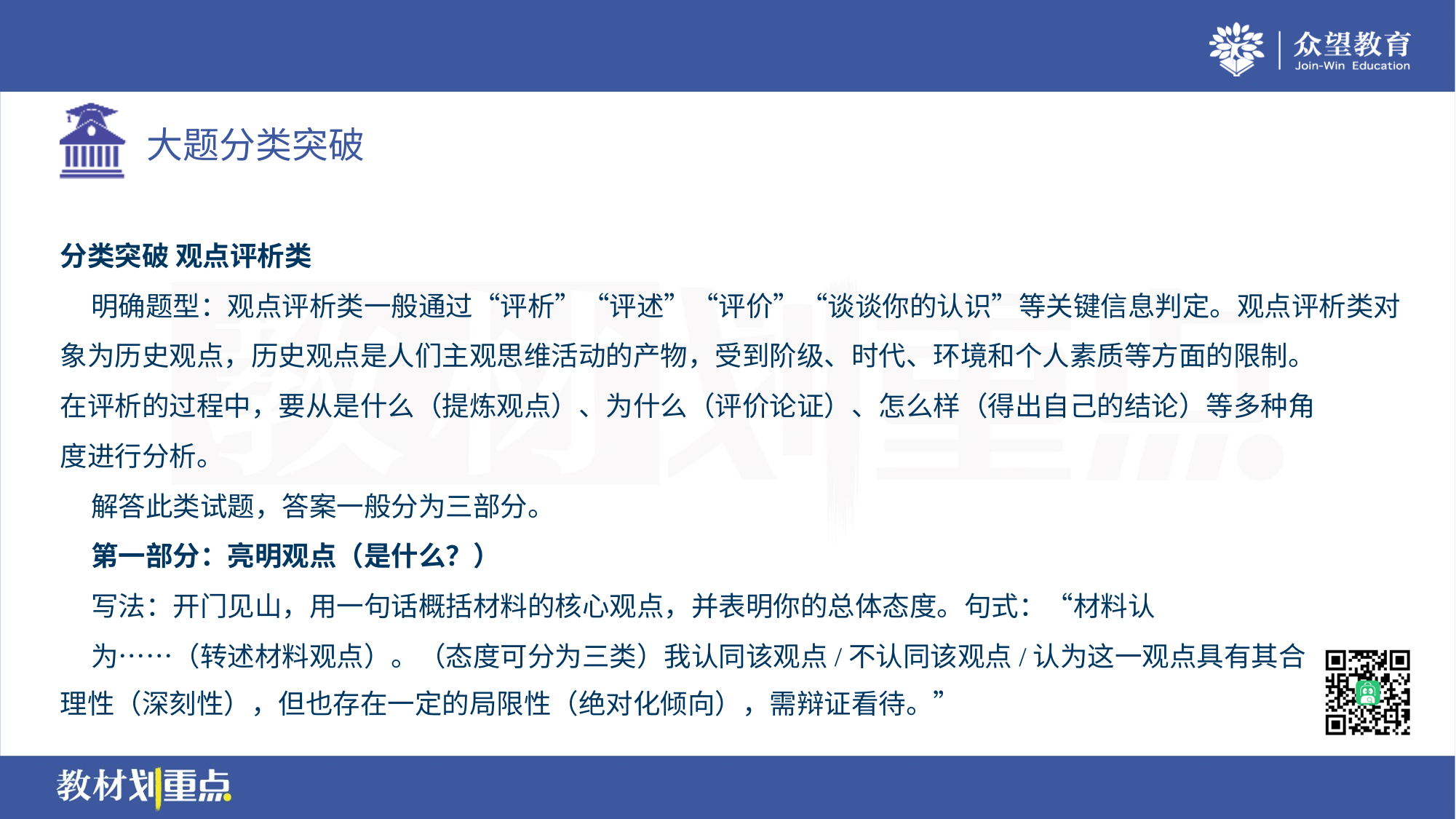

分类突破 观点评析类
    明确题型：观点评析类一般通过“评析”“评述”“评价”“谈谈你的认识”等关键信息判定。观点评析类对
象为历史观点，历史观点是人们主观思维活动的产物，受到阶级、时代、环境和个人素质等方面的限制。
在评析的过程中，要从是什么（提炼观点）、为什么（评价论证）、怎么样（得出自己的结论）等多种角
度进行分析。
    解答此类试题，答案一般分为三部分。
    第一部分：亮明观点（是什么？）
    写法：开门见山，用一句话概括材料的核心观点，并表明你的总体态度。句式：“材料认
    为……（转述材料观点）。（态度可分为三类）我认同该观点/不认同该观点/认为这一观点具有其合
理性（深刻性），但也存在一定的局限性（绝对化倾向），需辩证看待。”